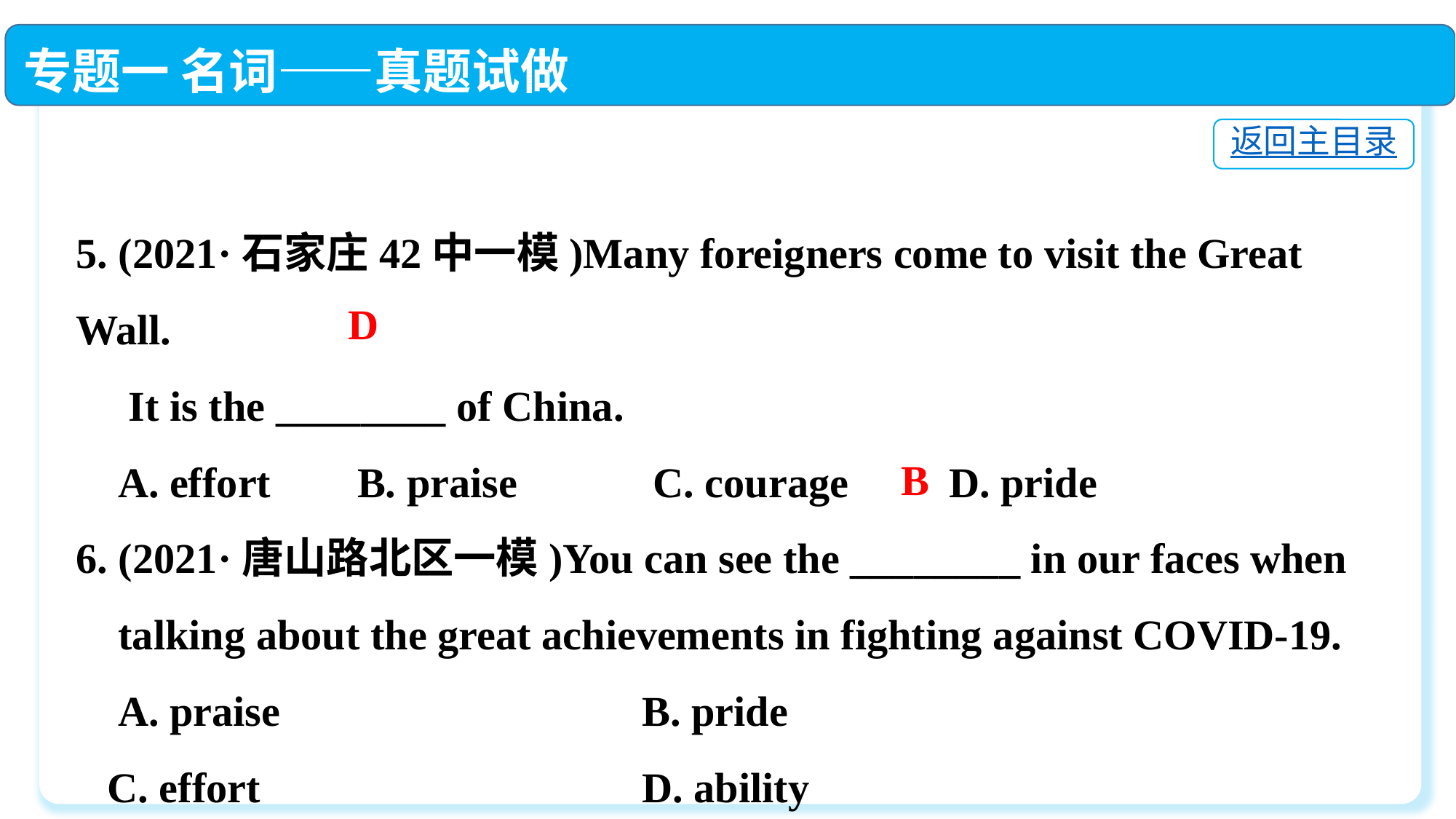

专题一 名词——真题试做

返回主目录
5. (2021·石家庄42中一模)Many foreigners come to visit the Great Wall.
     It is the ________ of China.
    A. effort	      B. praise	   C. courage	D. pride
6. (2021·唐山路北区一模)You can see the ________ in our faces when
    talking about the great achievements in fighting against COVID-19.
    A. praise	                                 B. pride
   C. effort	                                 D. ability
D
B